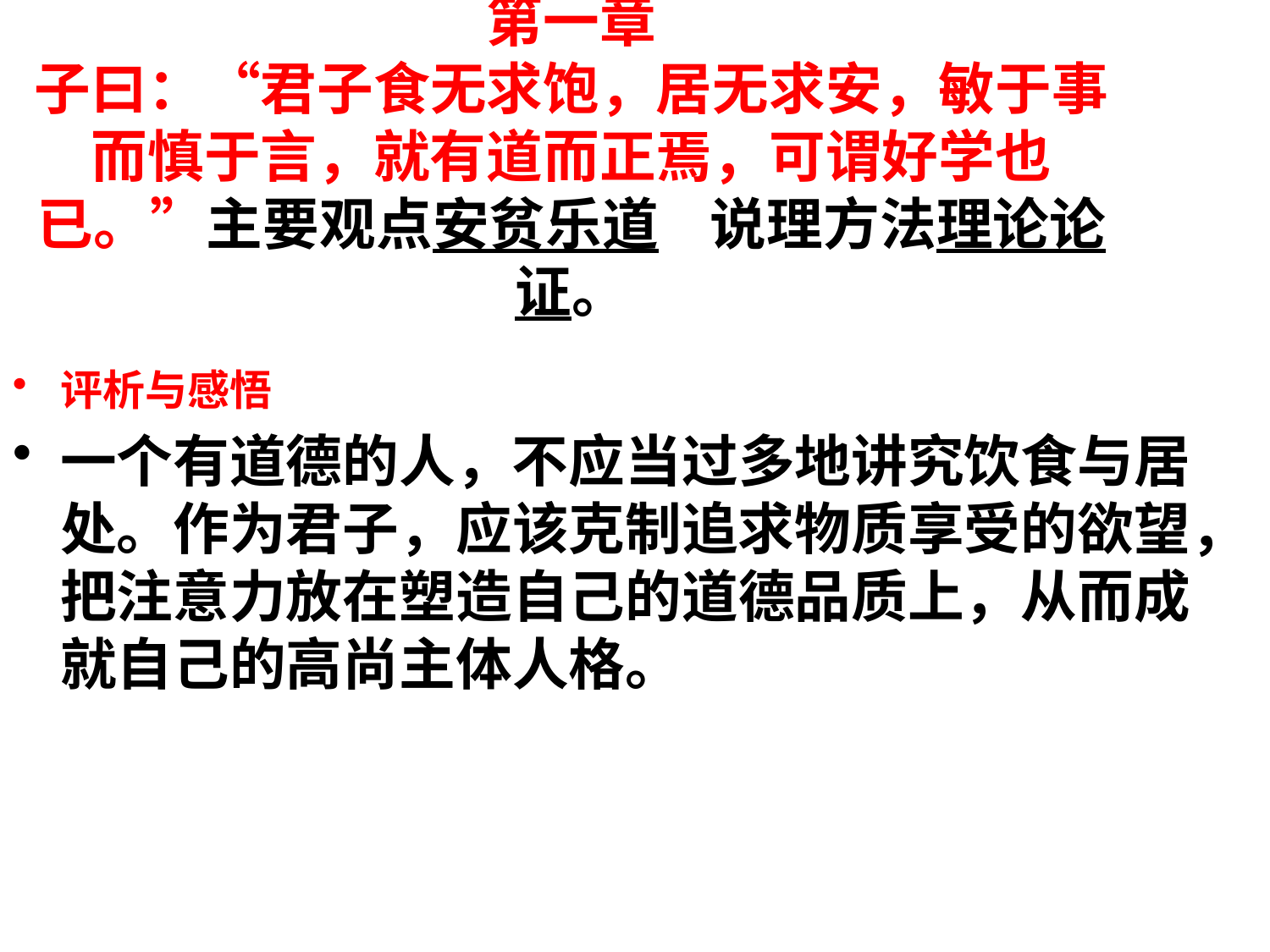

# 第一章 子曰：“君子食无求饱，居无求安，敏于事而慎于言，就有道而正焉，可谓好学也已。”主要观点安贫乐道    说理方法理论论证。
评析与感悟
一个有道德的人，不应当过多地讲究饮食与居处。作为君子，应该克制追求物质享受的欲望，把注意力放在塑造自己的道德品质上，从而成就自己的高尚主体人格。